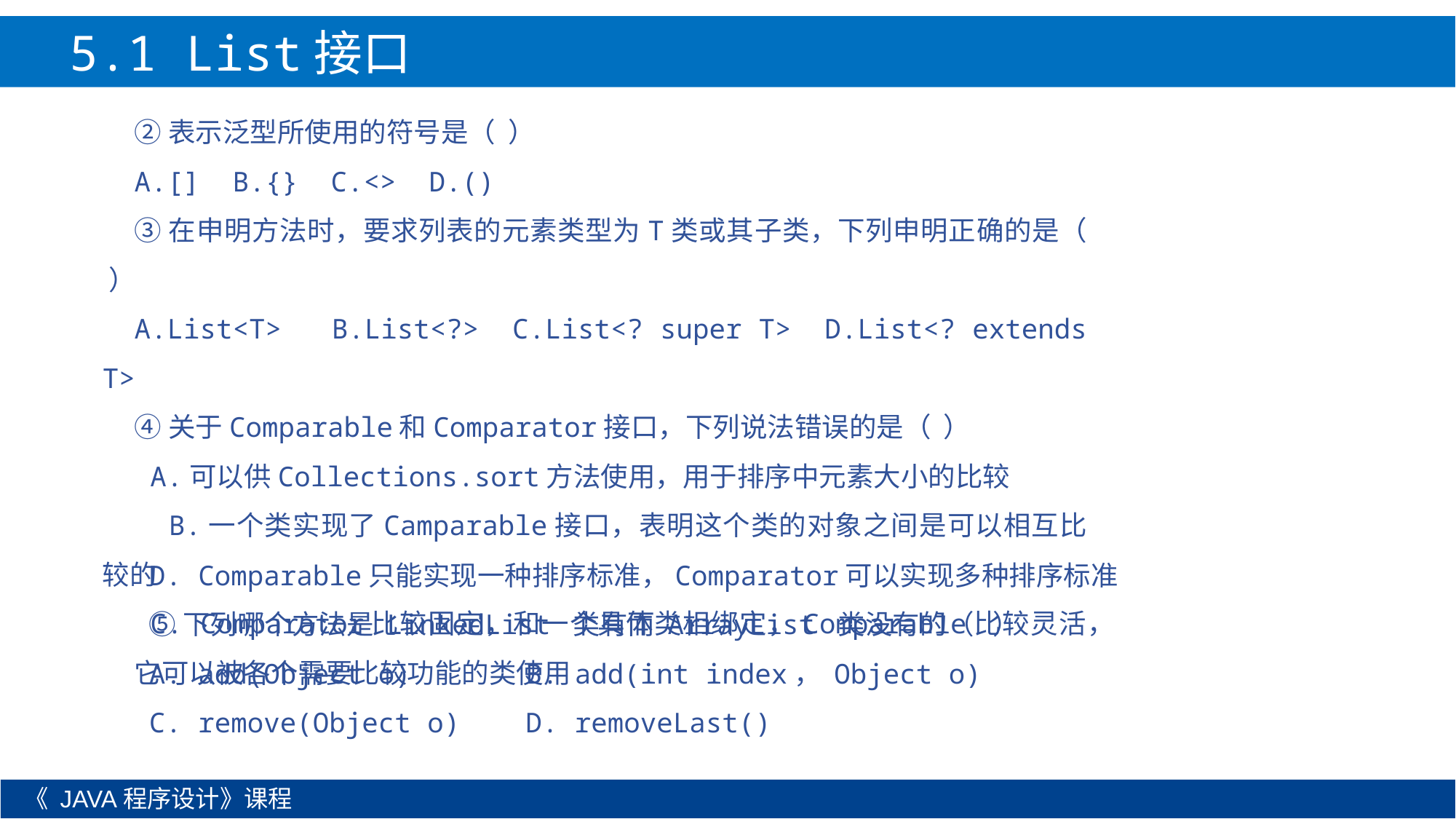

5.1 List接口
②表示泛型所使用的符号是（  ）
A.[]  B.{}  C.<>  D.()
③在申明方法时，要求列表的元素类型为T类或其子类，下列申明正确的是（  ）
A.List<T>   B.List<?>  C.List<? super T>  D.List<? extends T>
④关于Comparable和Comparator接口，下列说法错误的是（  ）
A.可以供Collections.sort方法使用，用于排序中元素大小的比较
  B.一个类实现了Camparable接口，表明这个类的对象之间是可以相互比较的
C. Comparator比较固定，和一个具体类相绑定，Comparable比较灵活，它可以被各个需要比较功能的类使用
D. Comparable只能实现一种排序标准，Comparator可以实现多种排序标准
⑤下列哪个方法是 LinkedList 类有而 ArrayList 类没有的（   ）
A. add(Object o)       B. add(int index， Object o)
C. remove(Object o)    D. removeLast()
《 JAVA程序设计》课程